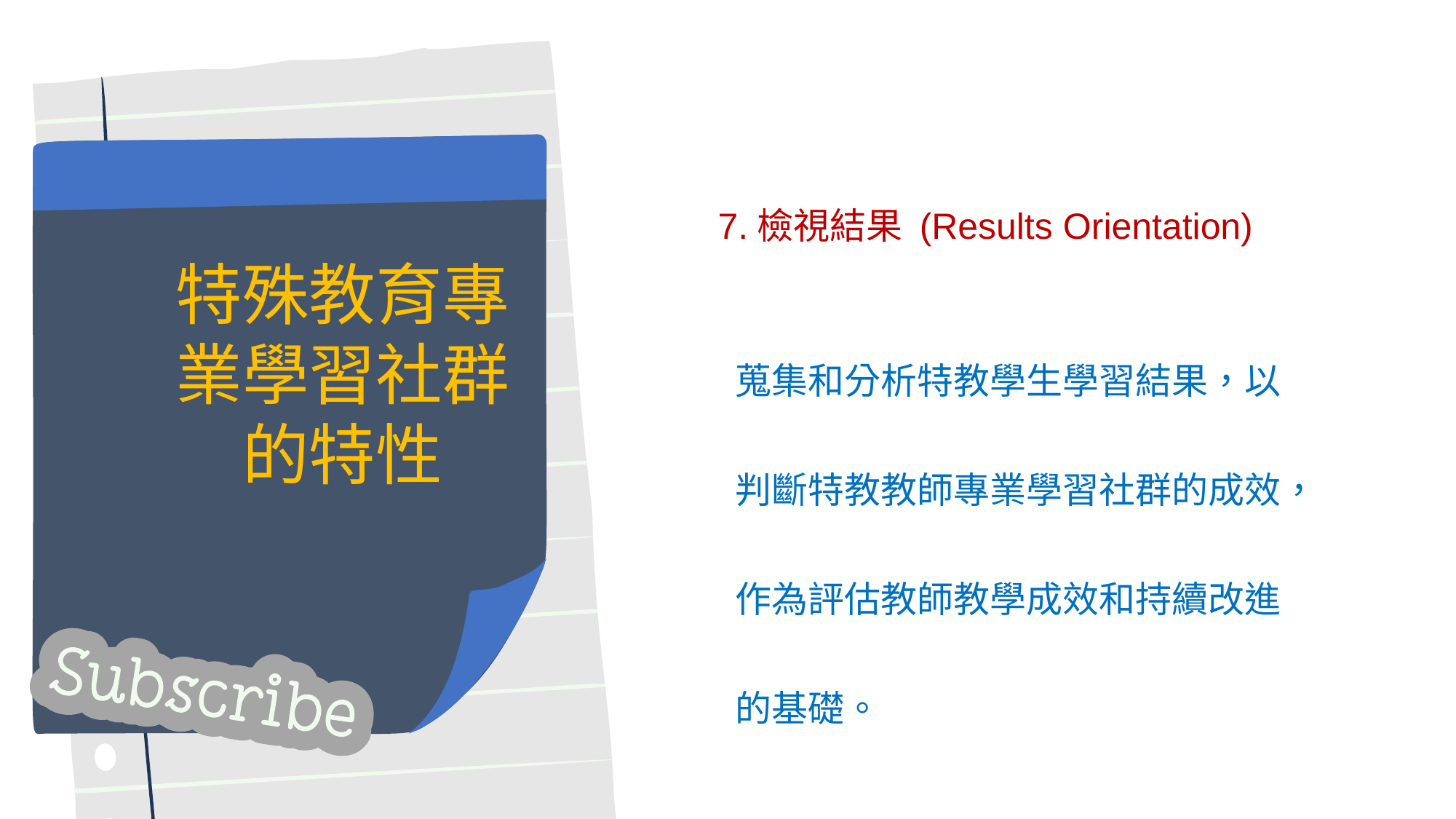

7.檢視結果 (Results Orientation)
蒐集和分析特教學生學習結果，以判斷特教教師專業學習社群的成效，作為評估教師教學成效和持續改進的基礎。
特殊教育專業學習社群的特性